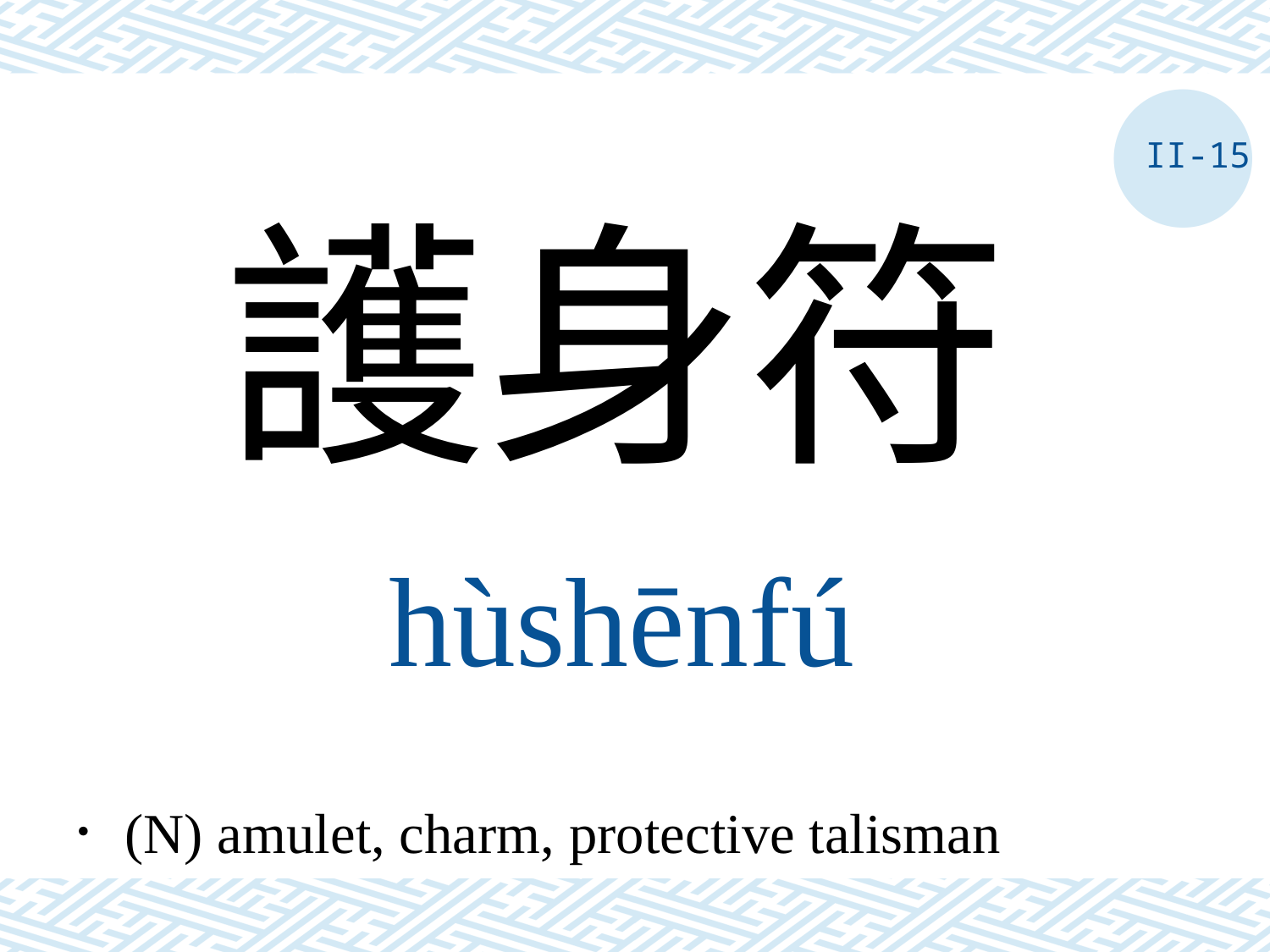

II-15

護身符
hùshēnfú
．(N) amulet, charm, protective talisman